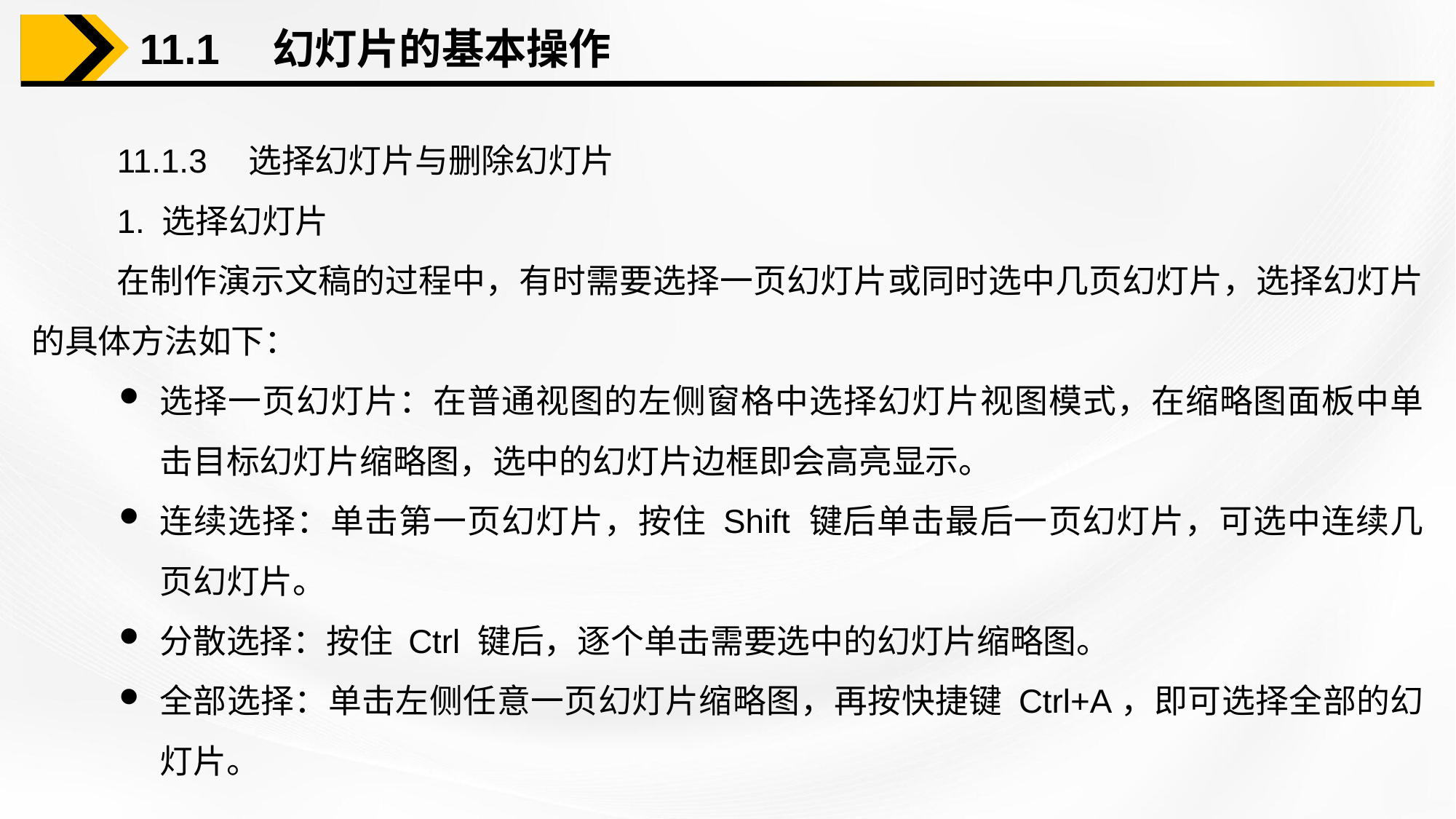

11.1　幻灯片的基本操作
11.1.3　选择幻灯片与删除幻灯片
1. 选择幻灯片
在制作演示文稿的过程中，有时需要选择一页幻灯片或同时选中几页幻灯片，选择幻灯片的具体方法如下：
选择一页幻灯片：在普通视图的左侧窗格中选择幻灯片视图模式，在缩略图面板中单击目标幻灯片缩略图，选中的幻灯片边框即会高亮显示。
连续选择：单击第一页幻灯片，按住 Shift 键后单击最后一页幻灯片，可选中连续几页幻灯片。
分散选择：按住 Ctrl 键后，逐个单击需要选中的幻灯片缩略图。
全部选择：单击左侧任意一页幻灯片缩略图，再按快捷键 Ctrl+A，即可选择全部的幻灯片。